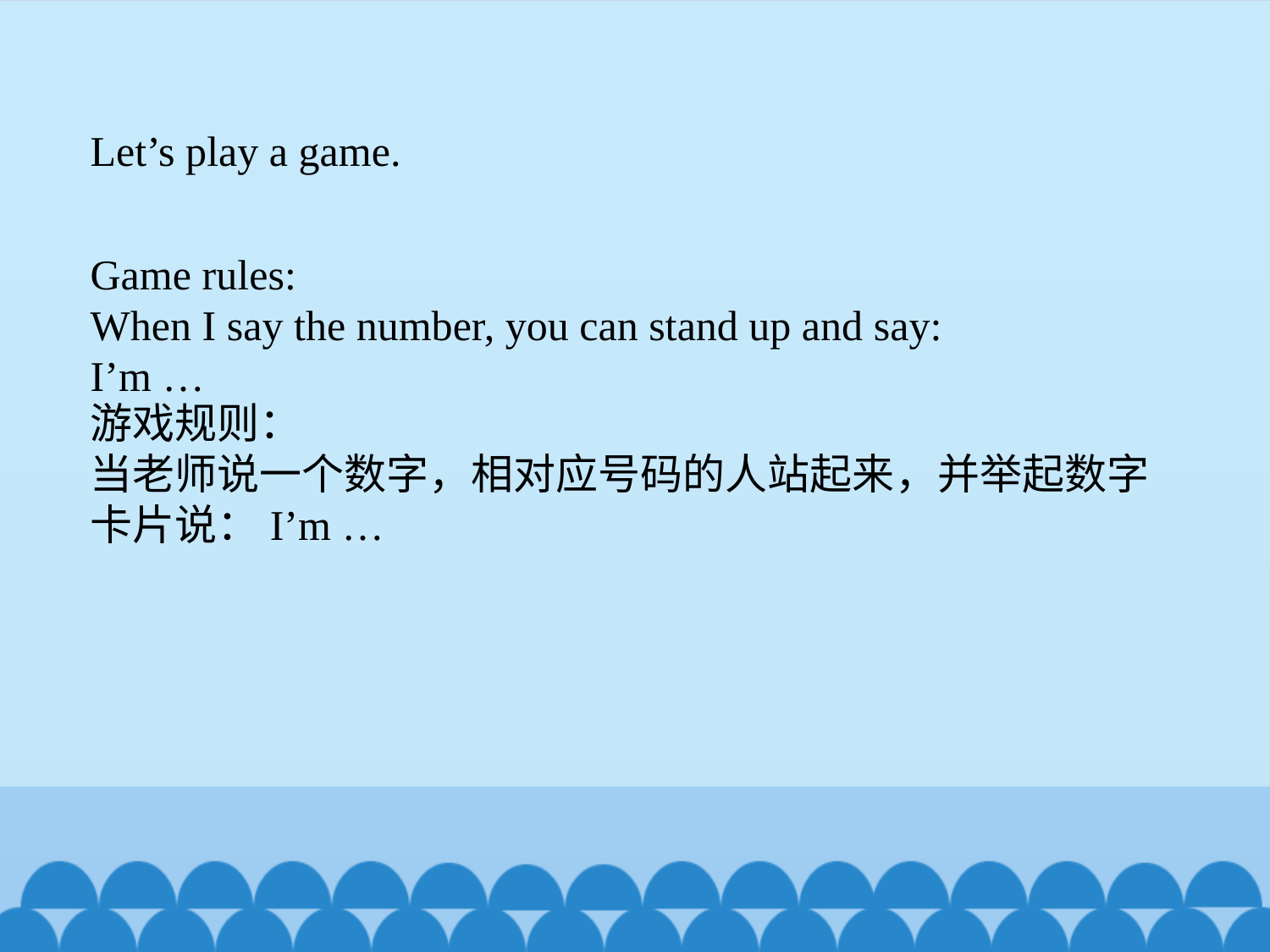

Let’s play a game.
Game rules:
When I say the number, you can stand up and say:
I’m …
游戏规则：
当老师说一个数字，相对应号码的人站起来，并举起数字卡片说：I’m …